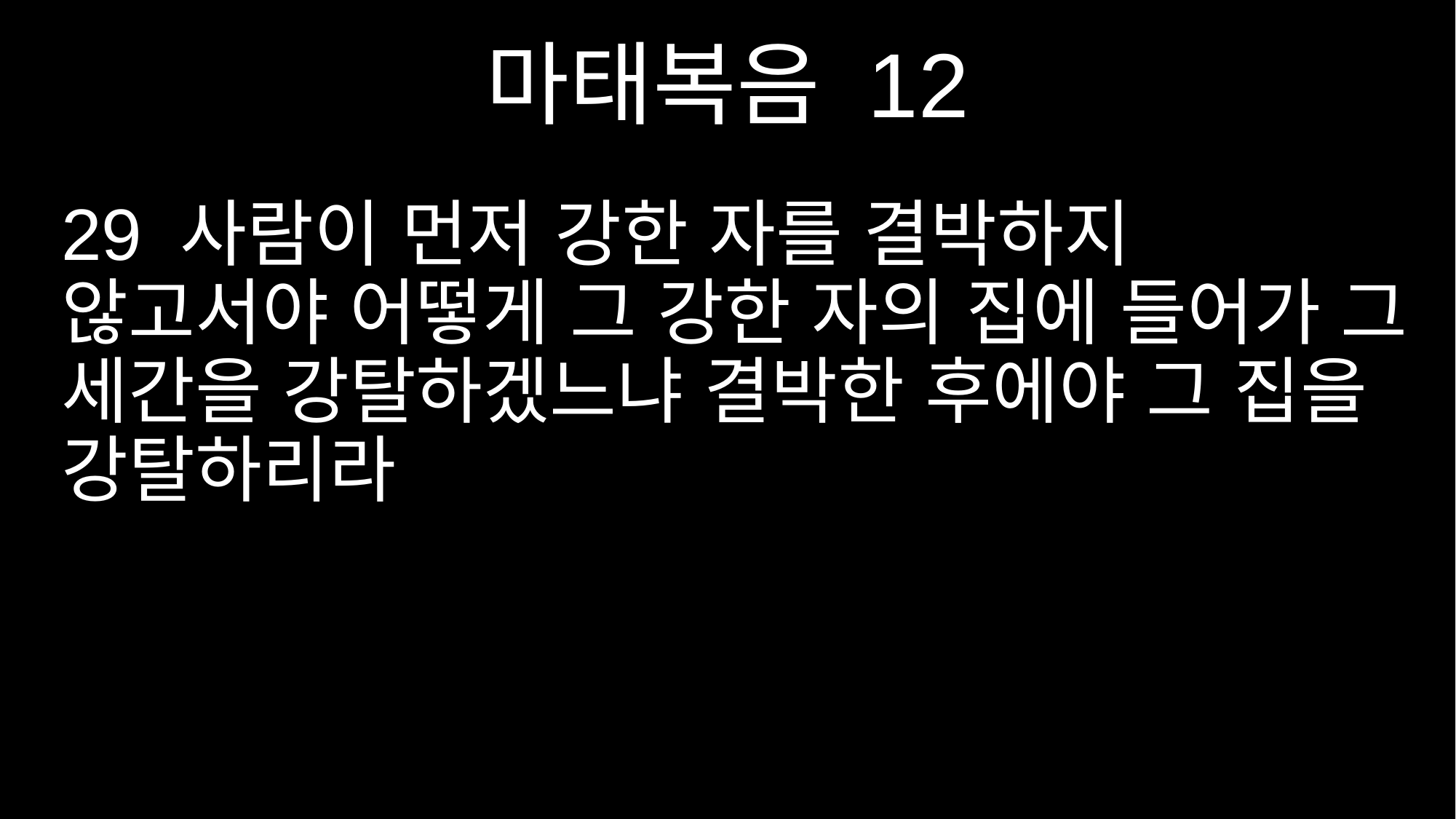

마태복음 12
29 사람이 먼저 강한 자를 결박하지 않고서야 어떻게 그 강한 자의 집에 들어가 그 세간을 강탈하겠느냐 결박한 후에야 그 집을 강탈하리라